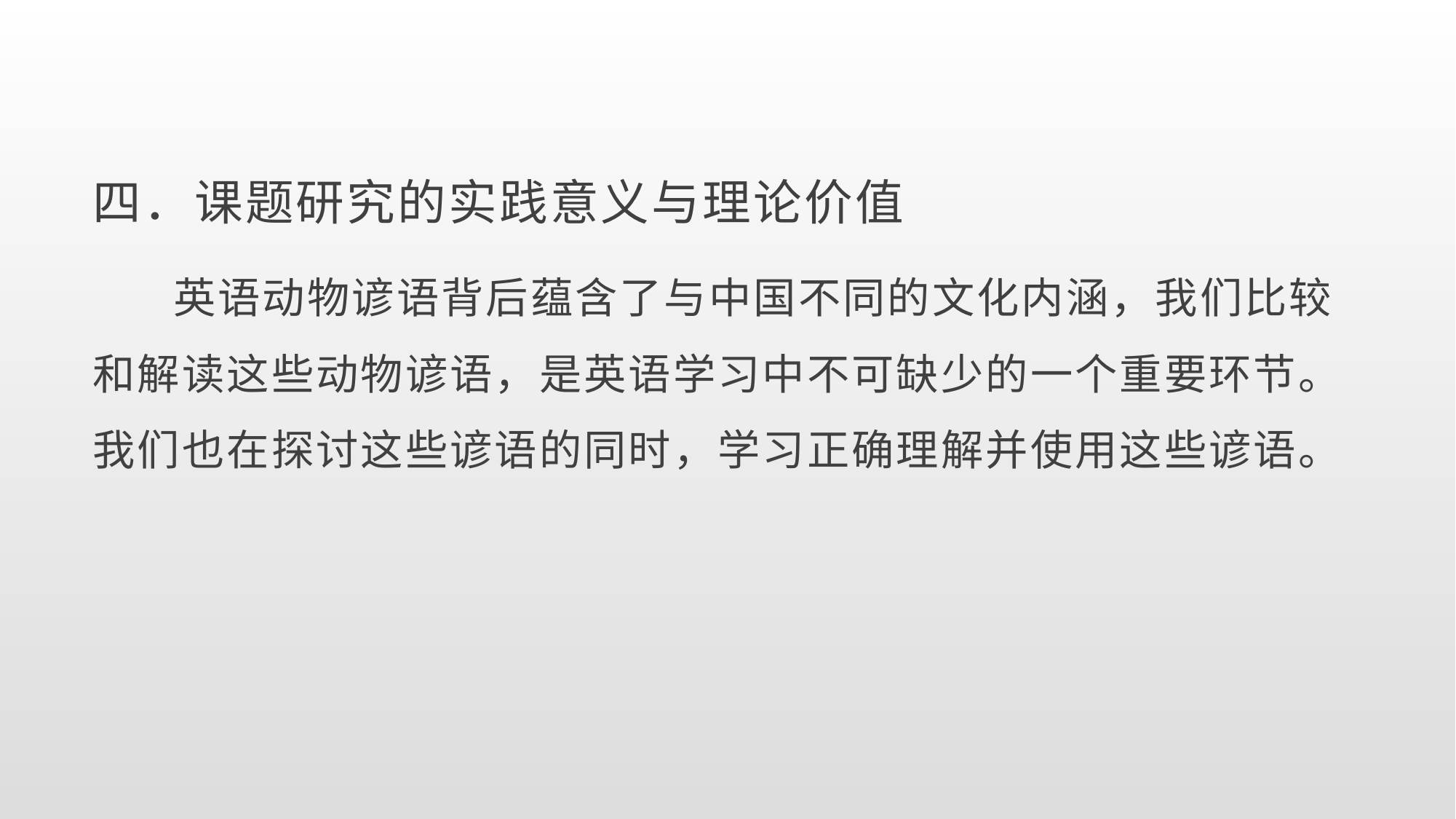

四．课题研究的实践意义与理论价值
      英语动物谚语背后蕴含了与中国不同的文化内涵，我们比较和解读这些动物谚语，是英语学习中不可缺少的一个重要环节。我们也在探讨这些谚语的同时，学习正确理解并使用这些谚语。